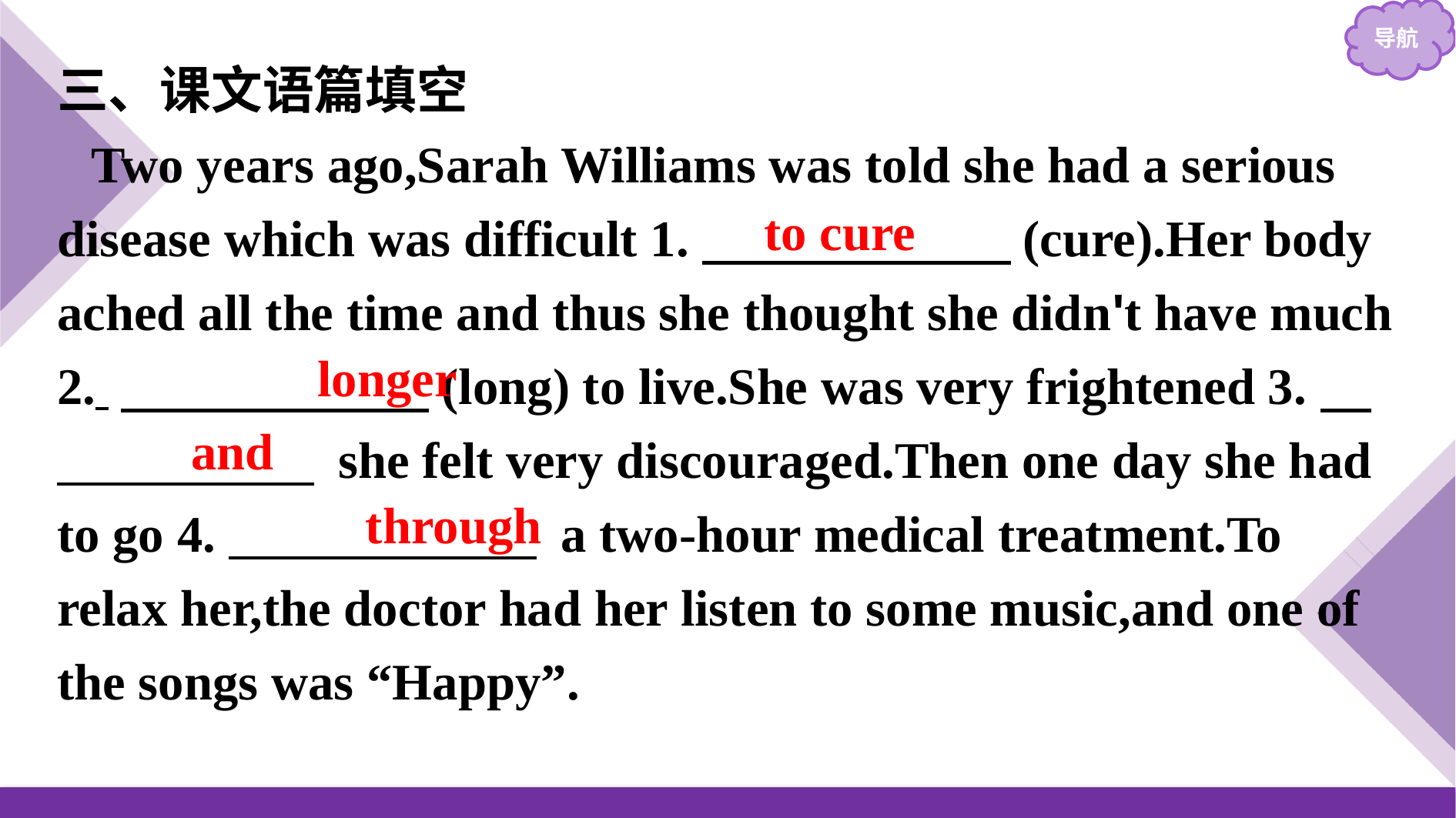

三、课文语篇填空
Two years ago,Sarah Williams was told she had a serious disease which was difficult 1.　　　　　　(cure).Her body ached all the time and thus she thought she didn't have much 2. 　　　　　　(long) to live.She was very frightened 3.　　　　　　 she felt very discouraged.Then one day she had to go 4.　　　　　　 a two-hour medical treatment.To relax her,the doctor had her listen to some music,and one of the songs was “Happy”.
to cure
longer
and
through